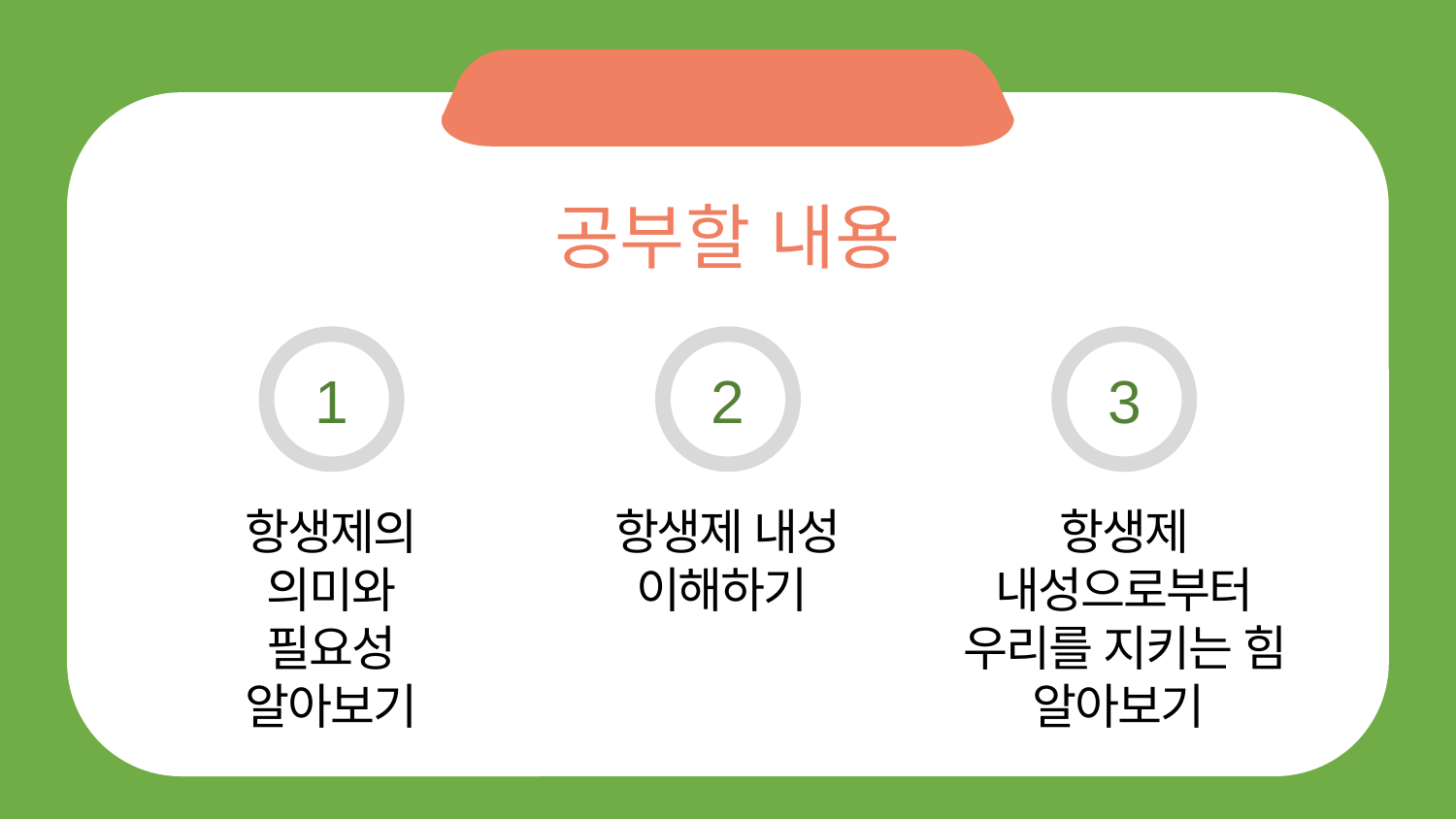

공부할 내용

1

2

3
항생제의
의미와
필요성
알아보기
항생제 내성
이해하기
항생제 내성으로부터
우리를 지키는 힘 알아보기